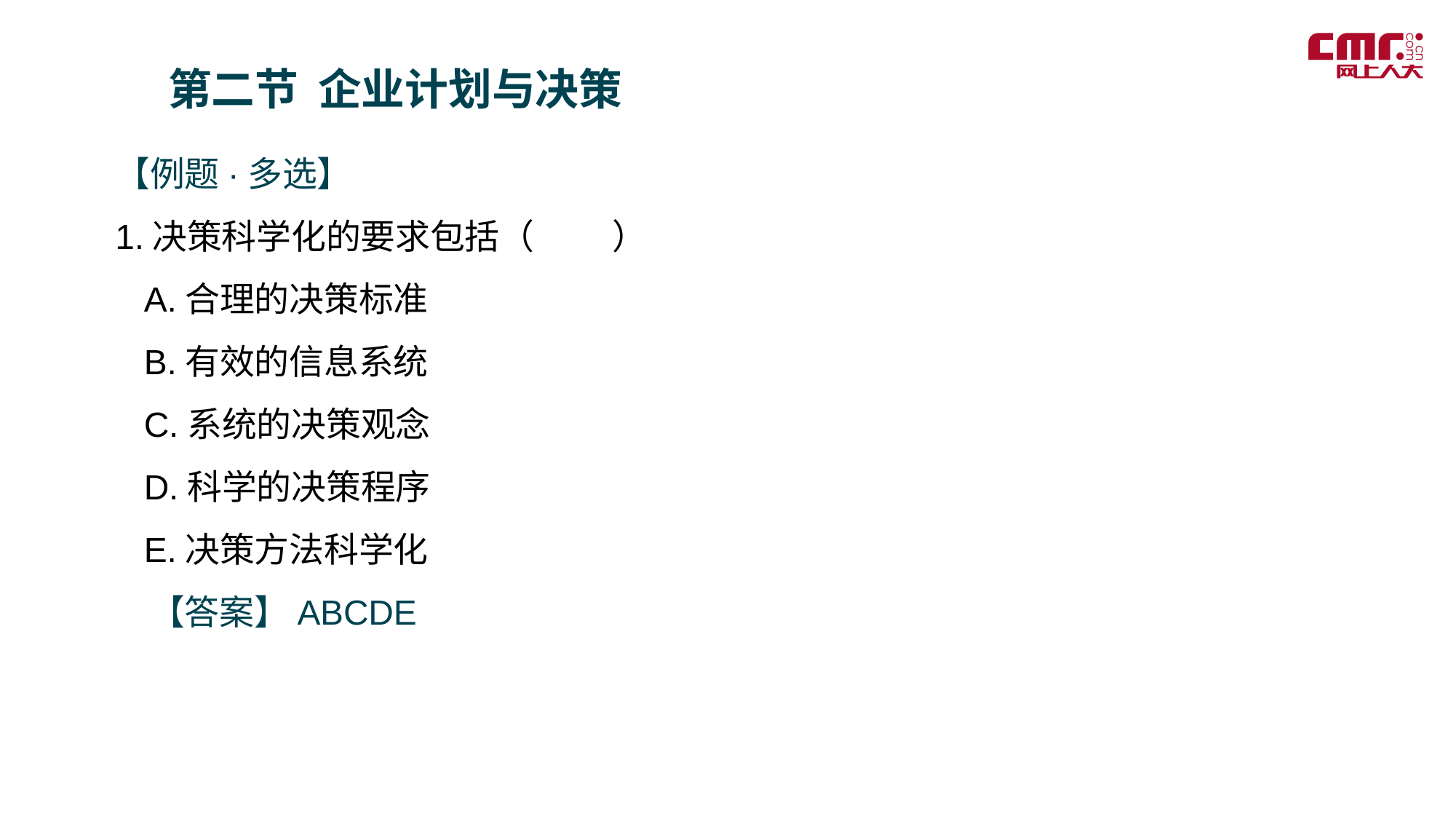

第二节  企业计划与决策
【例题·多选】
1.决策科学化的要求包括（          ）
   A.合理的决策标准
   B.有效的信息系统
   C.系统的决策观念
   D.科学的决策程序
   E.决策方法科学化
　【答案】ABCDE